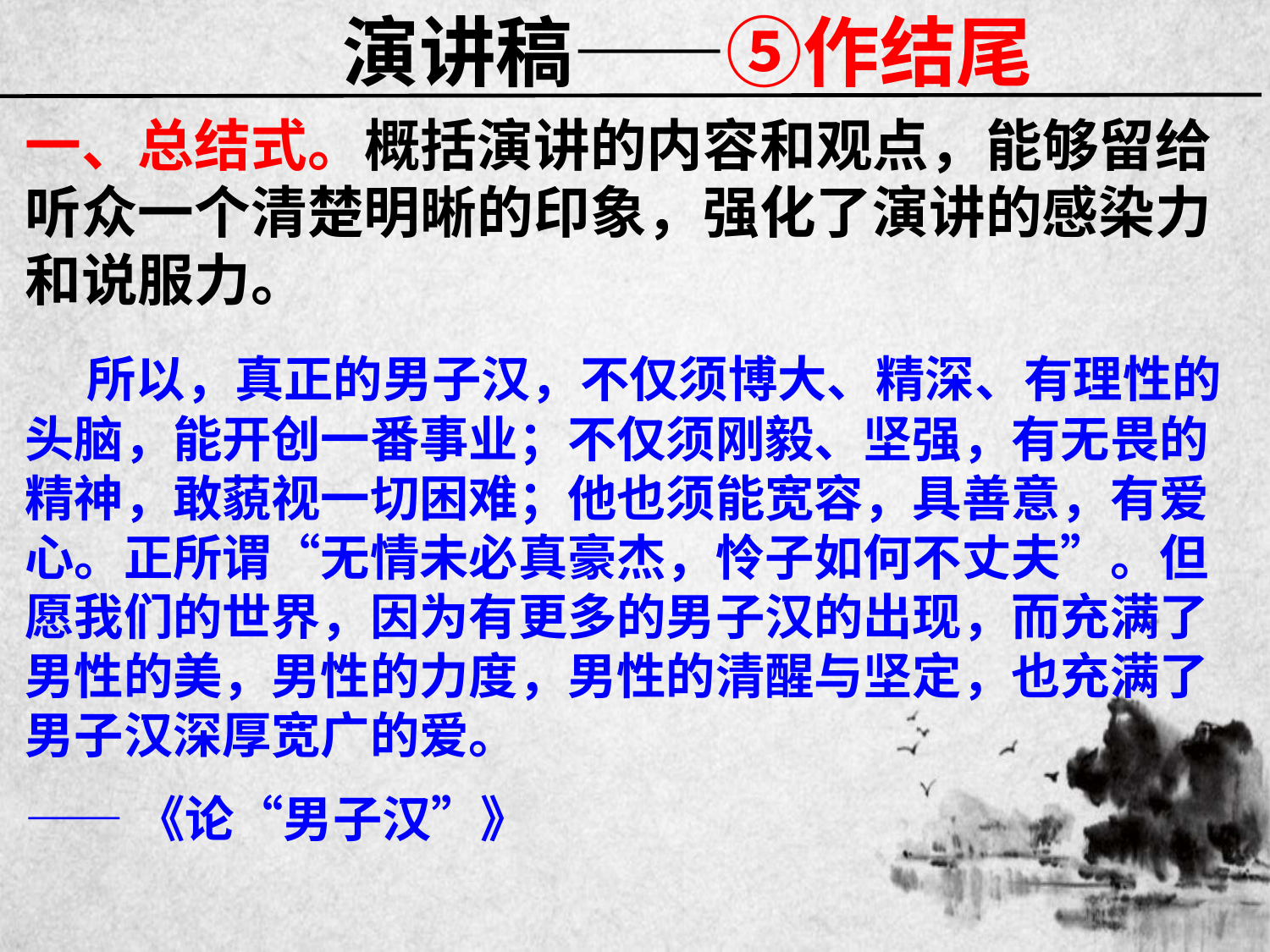

# 演讲稿——⑤作结尾
一、总结式。概括演讲的内容和观点，能够留给听众一个清楚明晰的印象，强化了演讲的感染力和说服力。
    所以，真正的男子汉，不仅须博大、精深、有理性的头脑，能开创一番事业；不仅须刚毅、坚强，有无畏的精神，敢藐视一切困难；他也须能宽容，具善意，有爱心。正所谓“无情未必真豪杰，怜子如何不丈夫”。但愿我们的世界，因为有更多的男子汉的出现，而充满了男性的美，男性的力度，男性的清醒与坚定，也充满了男子汉深厚宽广的爱。
——《论“男子汉”》